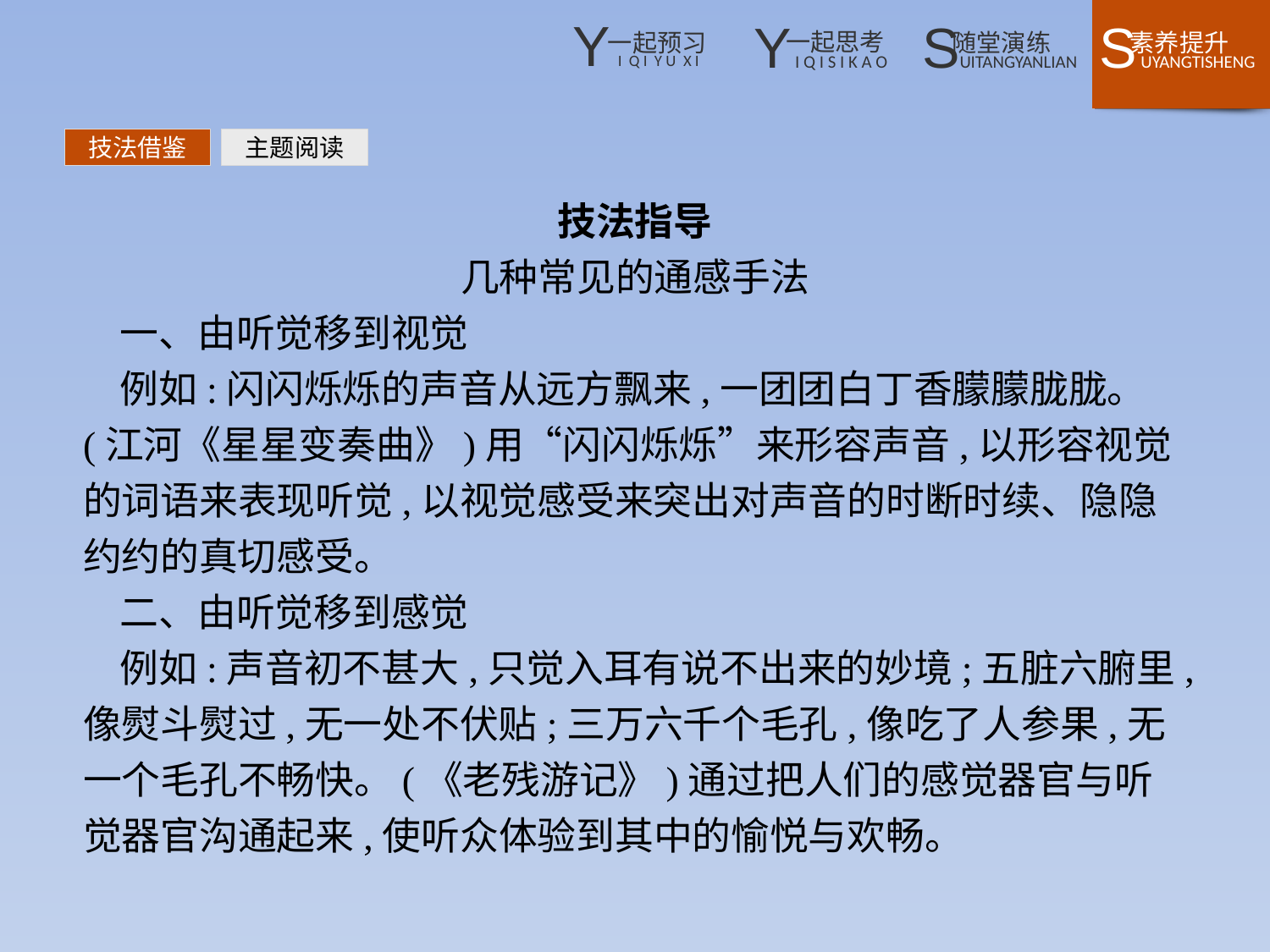

技法借鉴
主题阅读
技法指导
几种常见的通感手法
一、由听觉移到视觉
例如:闪闪烁烁的声音从远方飘来,一团团白丁香朦朦胧胧。(江河《星星变奏曲》)用“闪闪烁烁”来形容声音,以形容视觉的词语来表现听觉,以视觉感受来突出对声音的时断时续、隐隐约约的真切感受。
二、由听觉移到感觉
例如:声音初不甚大,只觉入耳有说不出来的妙境;五脏六腑里,像熨斗熨过,无一处不伏贴;三万六千个毛孔,像吃了人参果,无一个毛孔不畅快。(《老残游记》)通过把人们的感觉器官与听觉器官沟通起来,使听众体验到其中的愉悦与欢畅。